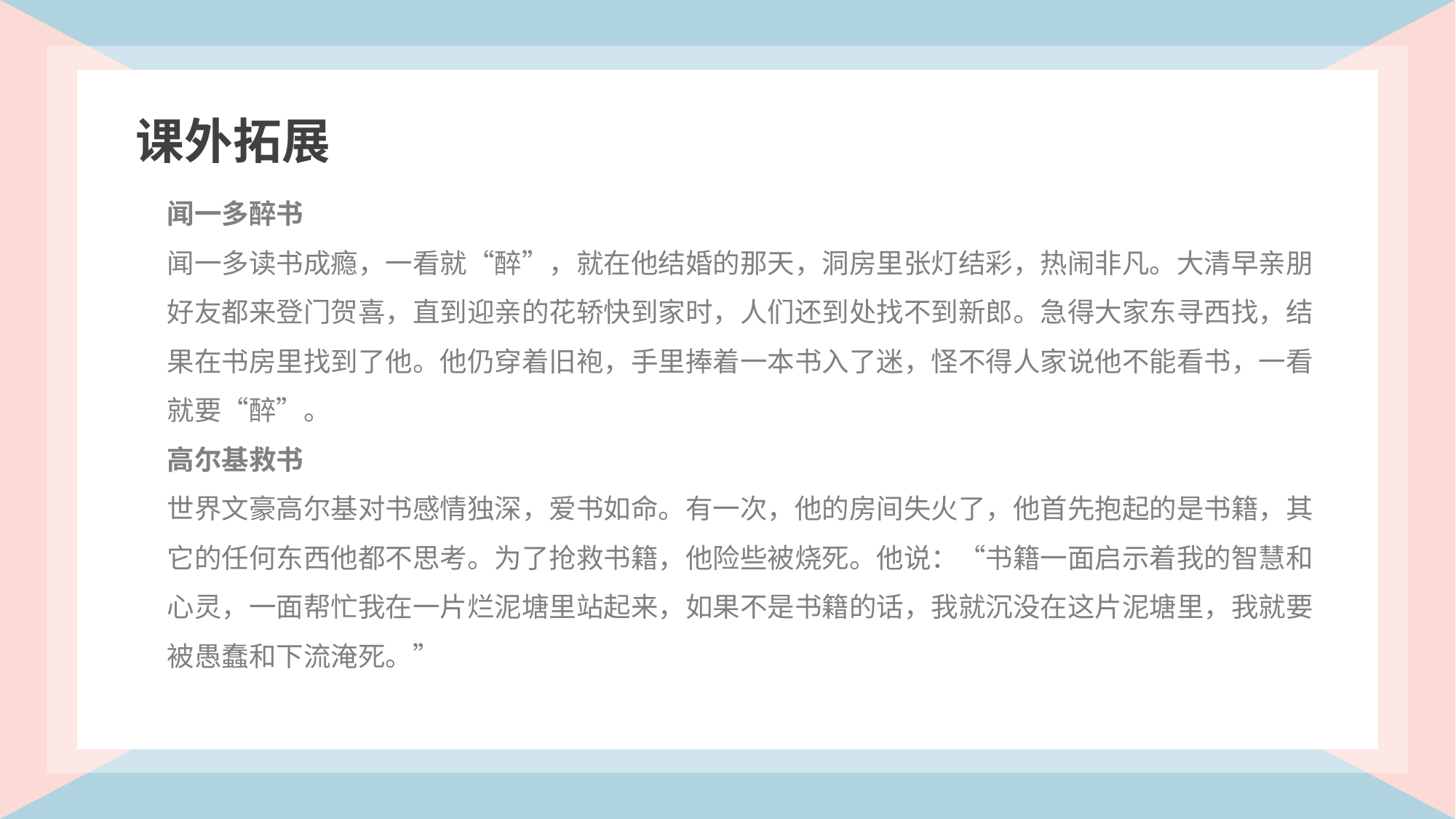

课外拓展
闻一多醉书
闻一多读书成瘾，一看就“醉”，就在他结婚的那天，洞房里张灯结彩，热闹非凡。大清早亲朋好友都来登门贺喜，直到迎亲的花轿快到家时，人们还到处找不到新郎。急得大家东寻西找，结果在书房里找到了他。他仍穿着旧袍，手里捧着一本书入了迷，怪不得人家说他不能看书，一看就要“醉”。
高尔基救书
世界文豪高尔基对书感情独深，爱书如命。有一次，他的房间失火了，他首先抱起的是书籍，其它的任何东西他都不思考。为了抢救书籍，他险些被烧死。他说：“书籍一面启示着我的智慧和心灵，一面帮忙我在一片烂泥塘里站起来，如果不是书籍的话，我就沉没在这片泥塘里，我就要被愚蠢和下流淹死。”